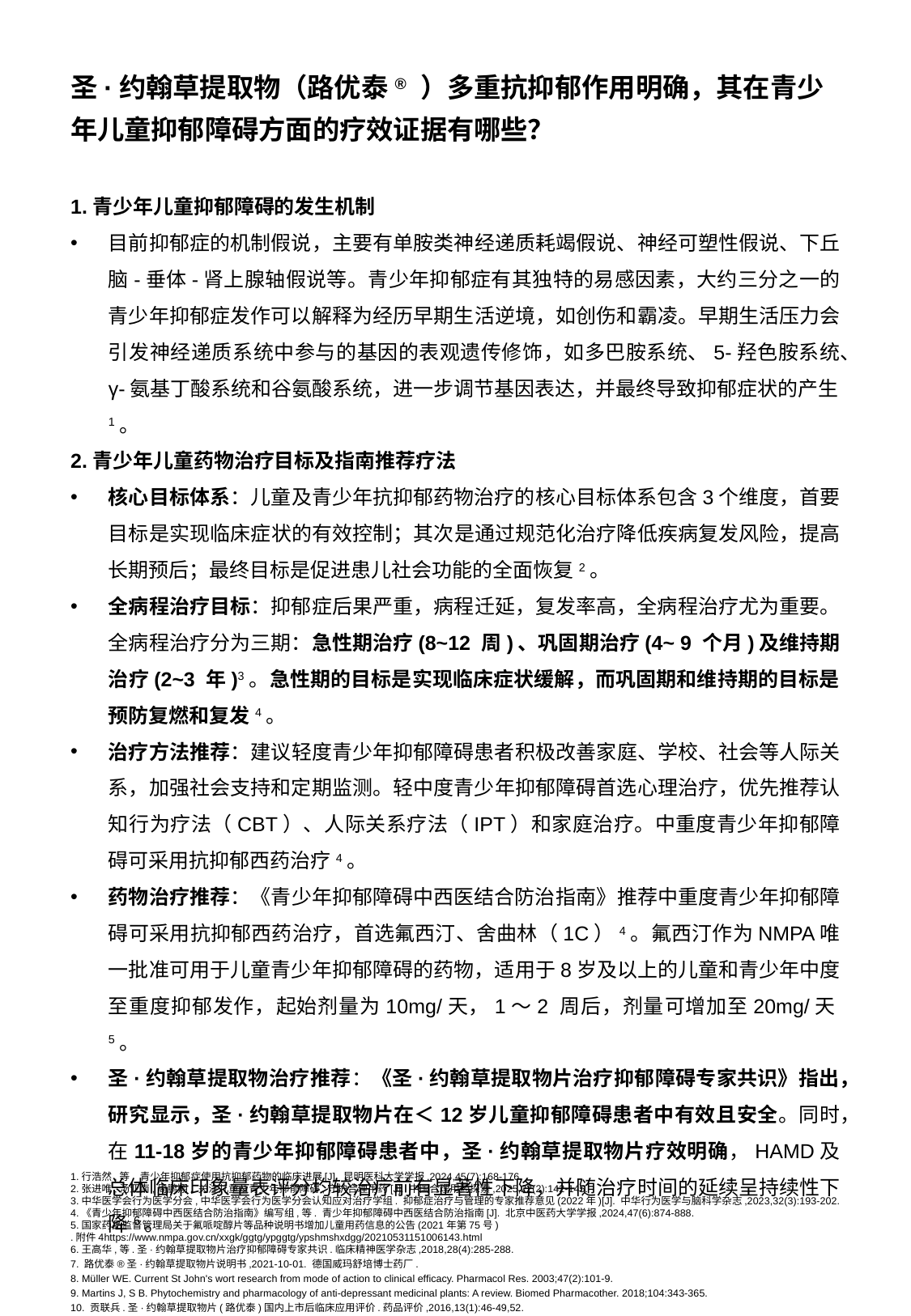

圣·约翰草提取物（路优泰® ）多重抗抑郁作用明确，其在青少年儿童抑郁障碍方面的疗效证据有哪些？
1.青少年儿童抑郁障碍的发生机制
目前抑郁症的机制假说，主要有单胺类神经递质耗竭假说、神经可塑性假说、下丘脑-垂体-肾上腺轴假说等。青少年抑郁症有其独特的易感因素，大约三分之一的青少年抑郁症发作可以解释为经历早期生活逆境，如创伤和霸凌。早期生活压力会引发神经递质系统中参与的基因的表观遗传修饰，如多巴胺系统、5-羟色胺系统、γ-氨基丁酸系统和谷氨酸系统，进一步调节基因表达，并最终导致抑郁症状的产生1。
2.青少年儿童药物治疗目标及指南推荐疗法
核心目标体系：儿童及青少年抗抑郁药物治疗的核心目标体系包含3个维度，首要目标是实现临床症状的有效控制；其次是通过规范化治疗降低疾病复发风险，提高长期预后；最终目标是促进患儿社会功能的全面恢复2。
全病程治疗目标：抑郁症后果严重，病程迁延，复发率高，全病程治疗尤为重要。全病程治疗分为三期：急性期治疗(8~12 周)、巩固期治疗(4~ 9 个月)及维持期治疗(2~3 年)3。急性期的目标是实现临床症状缓解，而巩固期和维持期的目标是预防复燃和复发4。
治疗方法推荐：建议轻度青少年抑郁障碍患者积极改善家庭、学校、社会等人际关系，加强社会支持和定期监测。轻中度青少年抑郁障碍首选心理治疗，优先推荐认知行为疗法（CBT）、人际关系疗法（IPT）和家庭治疗。中重度青少年抑郁障碍可采用抗抑郁西药治疗4。
药物治疗推荐：《青少年抑郁障碍中西医结合防治指南》推荐中重度青少年抑郁障碍可采用抗抑郁西药治疗，首选氟西汀、舍曲林（1C）4。氟西汀作为NMPA唯一批准可用于儿童青少年抑郁障碍的药物，适用于8岁及以上的儿童和青少年中度至重度抑郁发作，起始剂量为10mg/天，1～2 周后，剂量可增加至20mg/天5。
圣·约翰草提取物治疗推荐：《圣·约翰草提取物片治疗抑郁障碍专家共识》指出，研究显示，圣·约翰草提取物片在＜12岁儿童抑郁障碍患者中有效且安全。同时，在11-18岁的青少年抑郁障碍患者中，圣·约翰草提取物片疗效明确，HAMD及总体临床印象量表评分均较治疗前有显著性下降，并随治疗时间的延续呈持续性下降6。
1.行浩然,等. 青少年抑郁症使用抗抑郁药物的临床进展[J]. 昆明医科大学学报,2024,45(7):168-176.
2.张进唯,汤亚南,周鹏翔. 关注儿童及青少年抑郁障碍,守护合理用药[J]. 中国合理用药探索,2025,22(2):142-145.
3.中华医学会行为医学分会,中华医学会行为医学分会认知应对治疗学组. 抑郁症治疗与管理的专家推荐意见(2022年)[J]. 中华行为医学与脑科学杂志,2023,32(3):193-202.
4.《青少年抑郁障碍中西医结合防治指南》编写组,等. 青少年抑郁障碍中西医结合防治指南[J]. 北京中医药大学学报,2024,47(6):874-888.
5.国家药品监督管理局关于氟哌啶醇片等品种说明书增加儿童用药信息的公告(2021年第75号) .附件4https://www.nmpa.gov.cn/xxgk/ggtg/ypggtg/ypshmshxdgg/20210531151006143.html
6.王高华,等.圣·约翰草提取物片治疗抑郁障碍专家共识.临床精神医学杂志,2018,28(4):285-288.
7. 路优泰®圣·约翰草提取物片说明书,2021-10-01. 德国威玛舒培博士药厂.
8. Müller WE. Current St John's wort research from mode of action to clinical efficacy. Pharmacol Res. 2003;47(2):101-9.
9. Martins J, S B. Phytochemistry and pharmacology of anti-depressant medicinal plants: A review. Biomed Pharmacother. 2018;104:343-365.
10. 贡联兵.圣·约翰草提取物片(路优泰)国内上市后临床应用评价.药品评价,2016,13(1):46-49,52.
11. 刘莎,张克让.下丘脑-垂体-肾上腺皮质轴相关受体与抑郁症关系的研究进展.中华精神科杂志,2010,43(1):53-56.